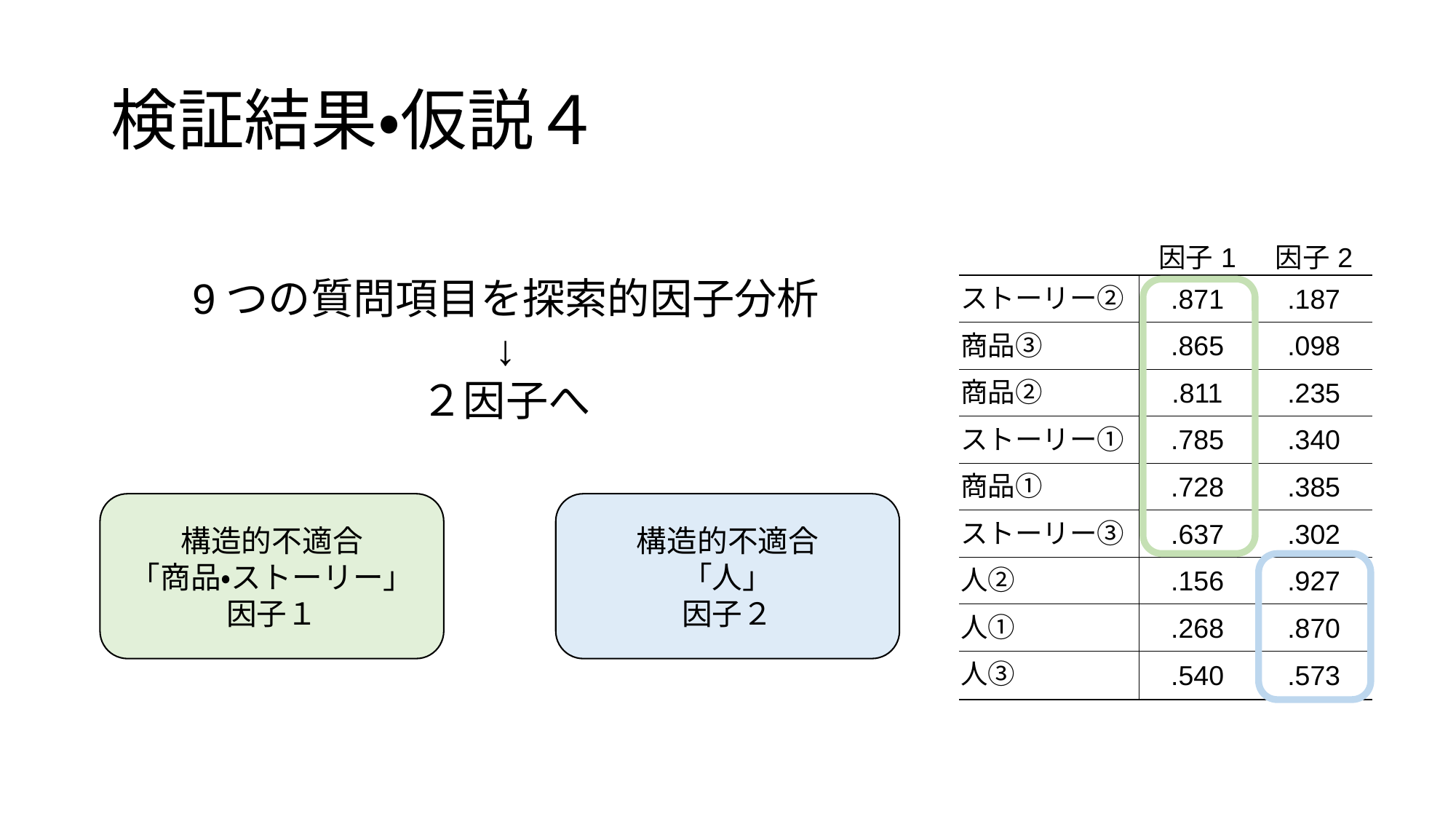

# 検証結果・仮説４
|  |  |  |
| --- | --- | --- |
|  | 因子1 | 因子2 |
| ストーリー② | .871 | .187 |
| 商品③ | .865 | .098 |
| 商品② | .811 | .235 |
| ストーリー① | .785 | .340 |
| 商品① | .728 | .385 |
| ストーリー③ | .637 | .302 |
| 人② | .156 | .927 |
| 人① | .268 | .870 |
| 人③ | .540 | .573 |
9つの質問項目を探索的因子分析
↓
２因子へ

構造的不適合
「商品・ストーリー」
因子１
構造的不適合
「人」
因子２